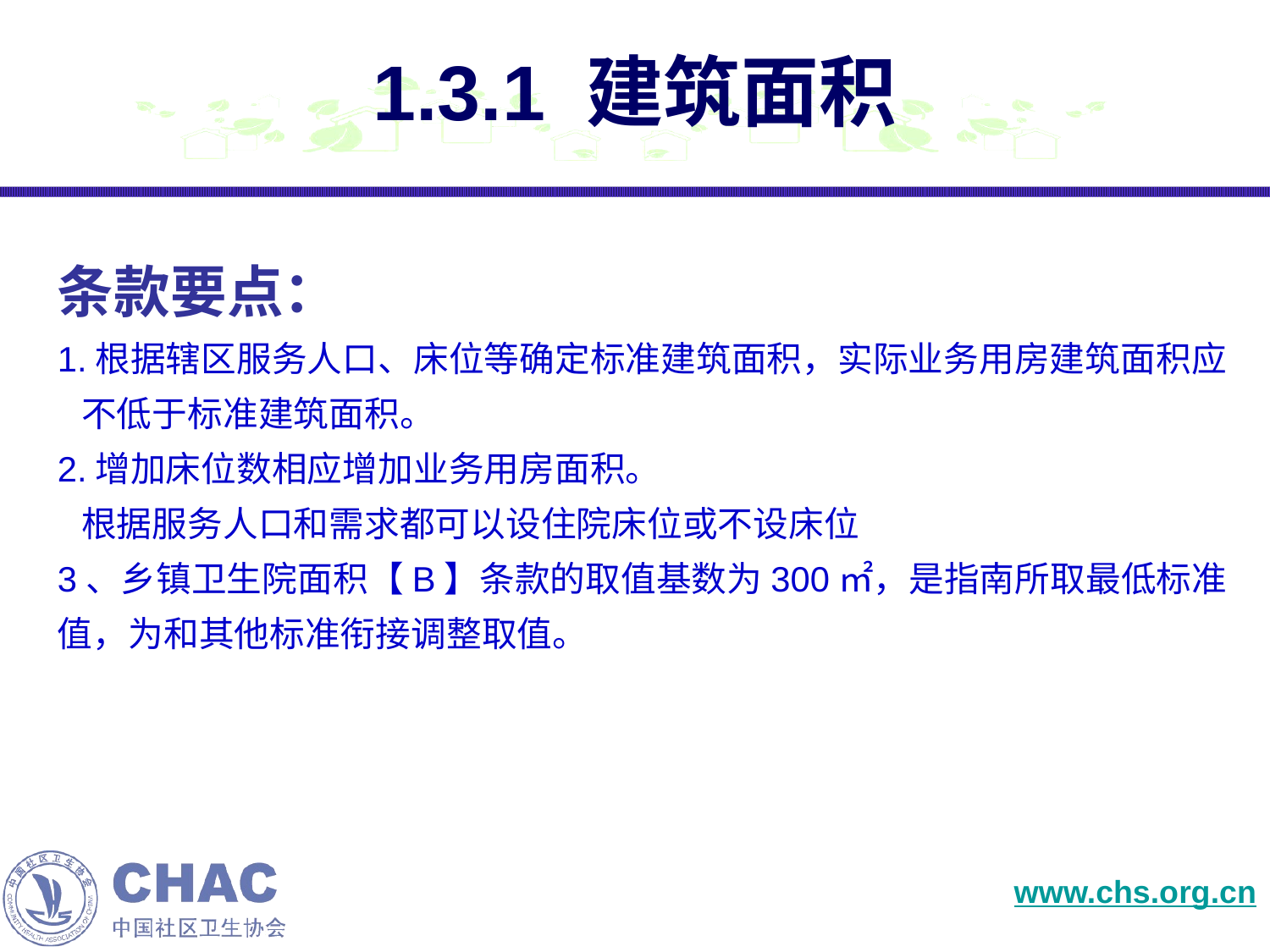

1.3.1 建筑面积
条款要点：
1.根据辖区服务人口、床位等确定标准建筑面积，实际业务用房建筑面积应
  不低于标准建筑面积。
2.增加床位数相应增加业务用房面积。
  根据服务人口和需求都可以设住院床位或不设床位
3、乡镇卫生院面积【B】条款的取值基数为300㎡，是指南所取最低标准值，为和其他标准衔接调整取值。